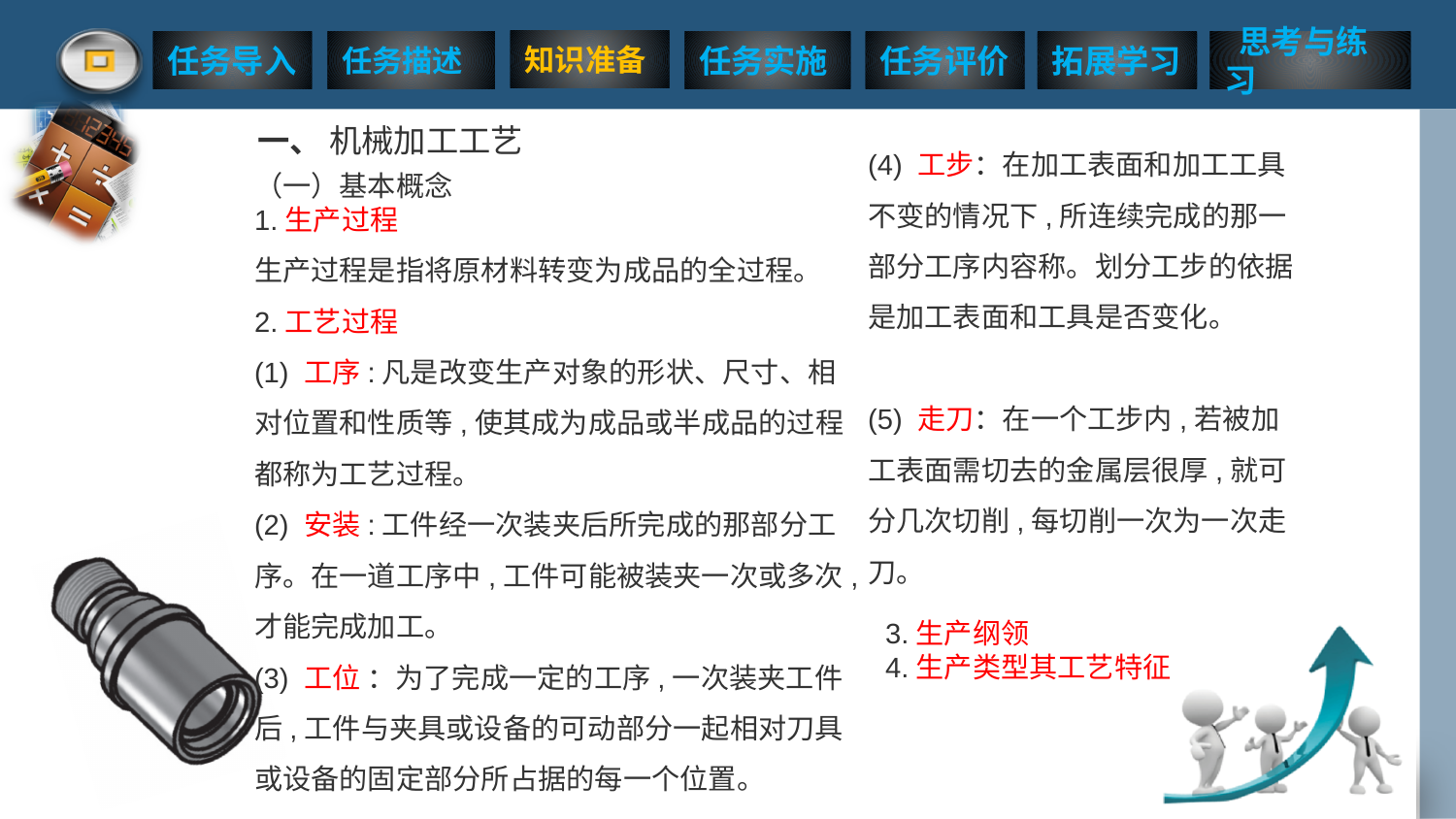

一、 机械加工工艺
(4) 工步：在加工表面和加工工具不变的情况下,所连续完成的那一部分工序内容称。划分工步的依据是加工表面和工具是否变化。

(5) 走刀：在一个工步内,若被加工表面需切去的金属层很厚,就可分几次切削,每切削一次为一次走刀。
（一）基本概念
1.生产过程
生产过程是指将原材料转变为成品的全过程。
2.工艺过程
(1) 工序:凡是改变生产对象的形状、尺寸、相对位置和性质等,使其成为成品或半成品的过程都称为工艺过程。
(2) 安装:工件经一次装夹后所完成的那部分工序。在一道工序中,工件可能被装夹一次或多次,才能完成加工。
(3) 工位 ：为了完成一定的工序,一次装夹工件后,工件与夹具或设备的可动部分一起相对刀具或设备的固定部分所占据的每一个位置。

3.生产纲领
4.生产类型其工艺特征